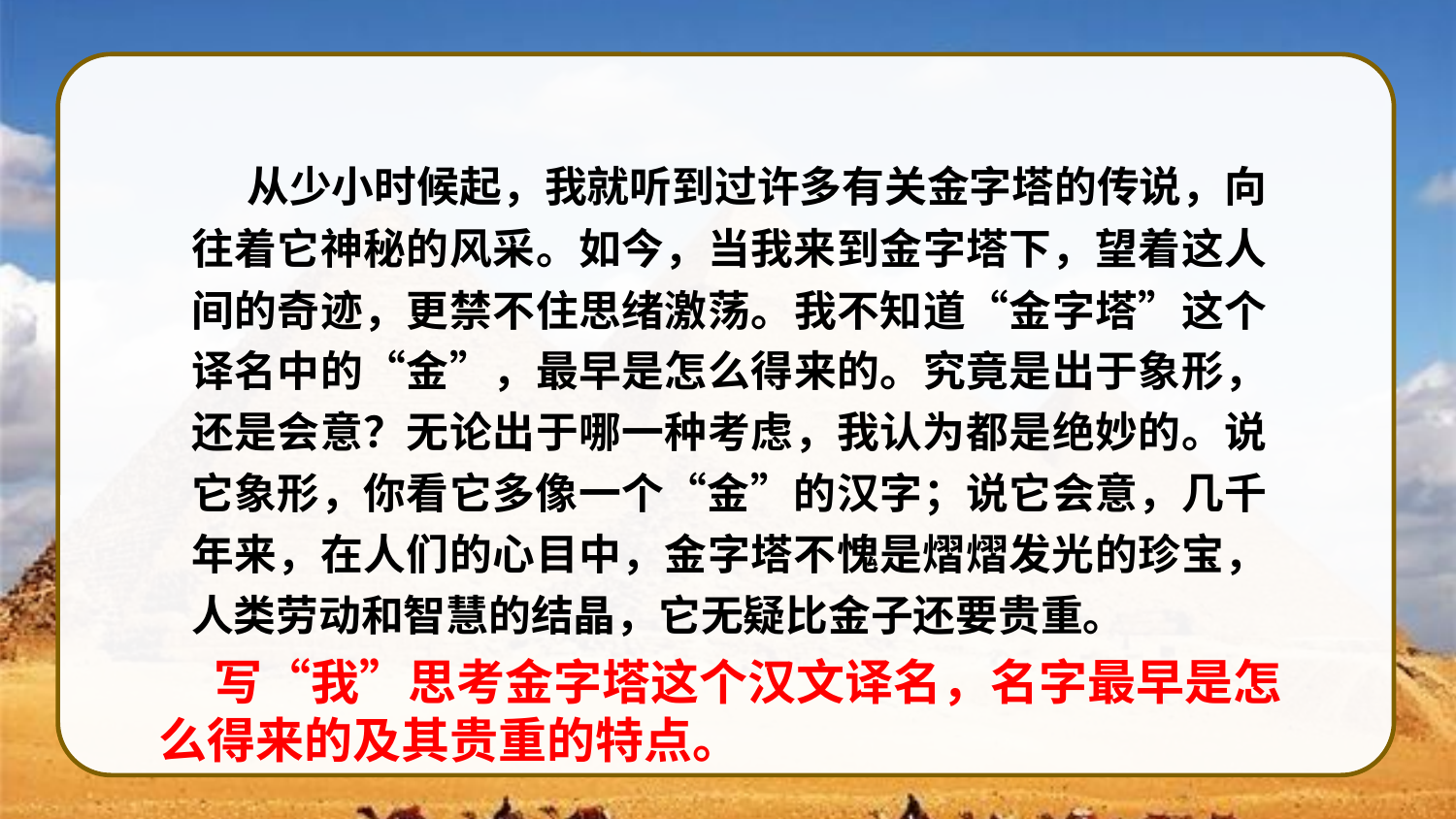

从少小时候起，我就听到过许多有关金字塔的传说，向往着它神秘的风采。如今，当我来到金字塔下，望着这人间的奇迹，更禁不住思绪激荡。我不知道“金字塔”这个译名中的“金”，最早是怎么得来的。究竟是出于象形，还是会意？无论出于哪一种考虑，我认为都是绝妙的。说它象形，你看它多像一个“金”的汉字；说它会意，几千年来，在人们的心目中，金字塔不愧是熠熠发光的珍宝，人类劳动和智慧的结晶，它无疑比金子还要贵重。
    写“我”思考金字塔这个汉文译名，名字最早是怎么得来的及其贵重的特点。